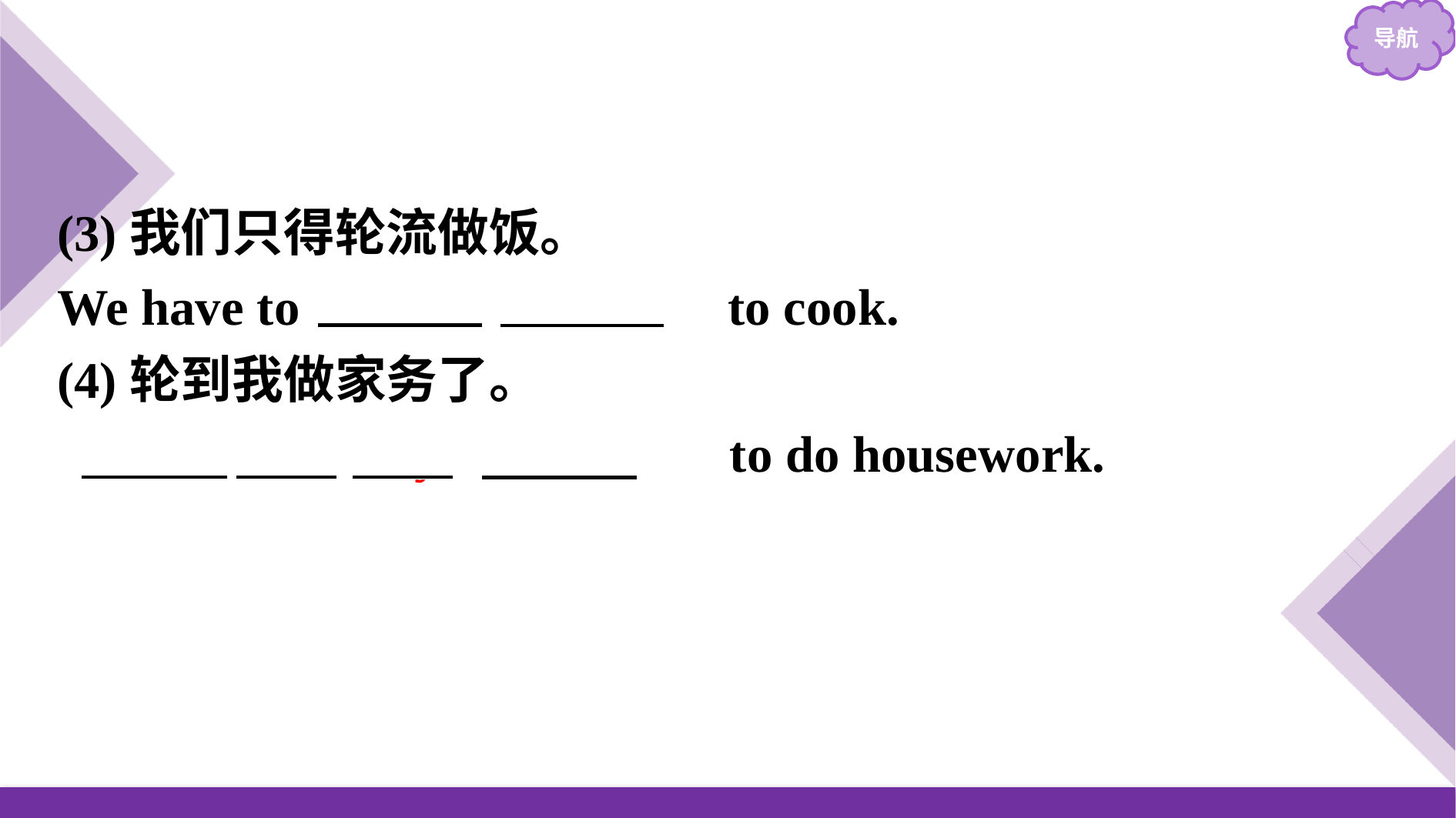

(3)我们只得轮流做饭。
We have to 　take    turns　to cook.
(4)轮到我做家务了。
　　It     is     my     turn　　to do housework.